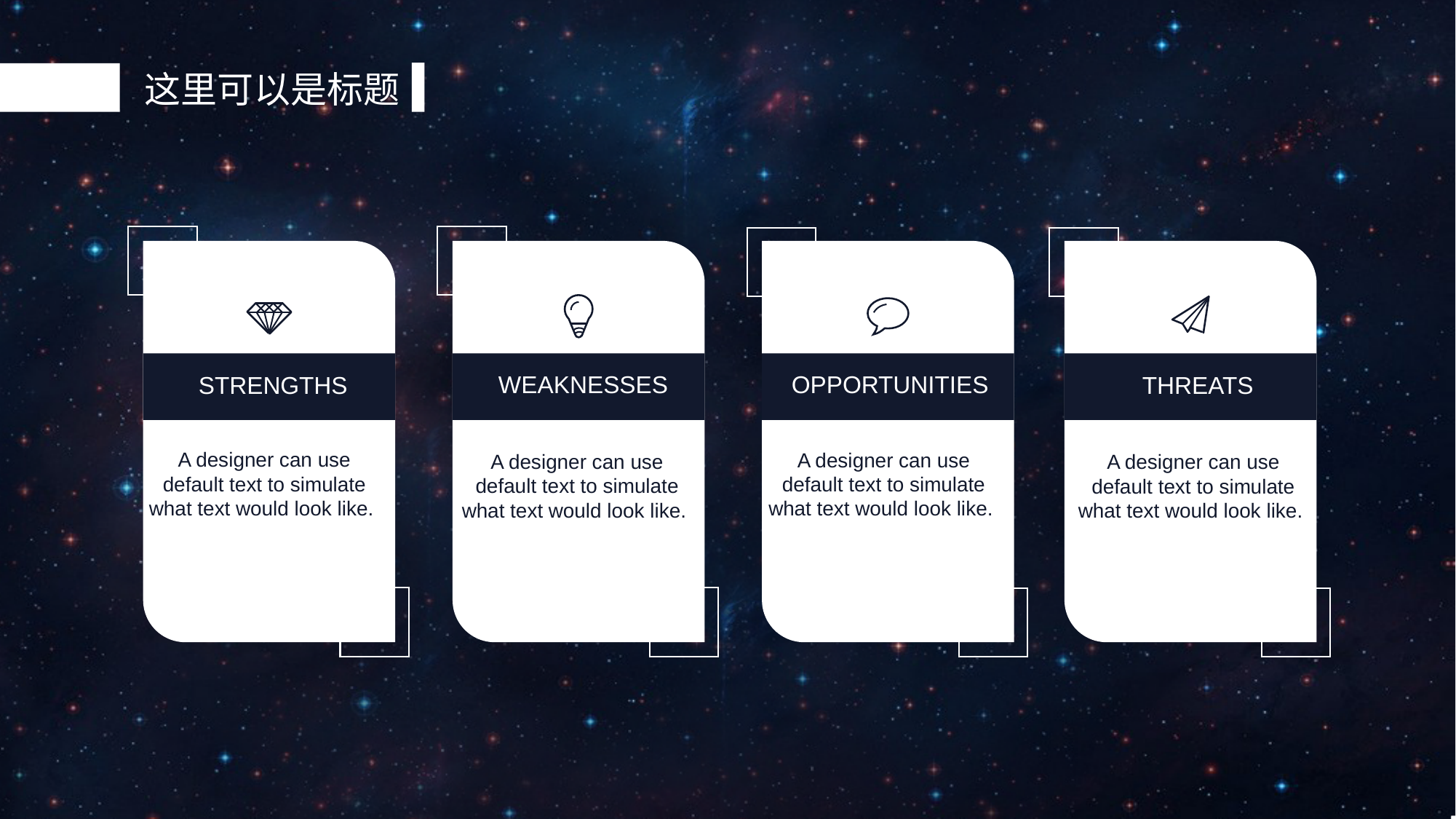

这里可以是标题

WEAKNESSES
OPPORTUNITIES
STRENGTHS
THREATS
A designer can use default text to simulate what text would look like.
A designer can use default text to simulate what text would look like.
A designer can use default text to simulate what text would look like.
A designer can use default text to simulate what text would look like.